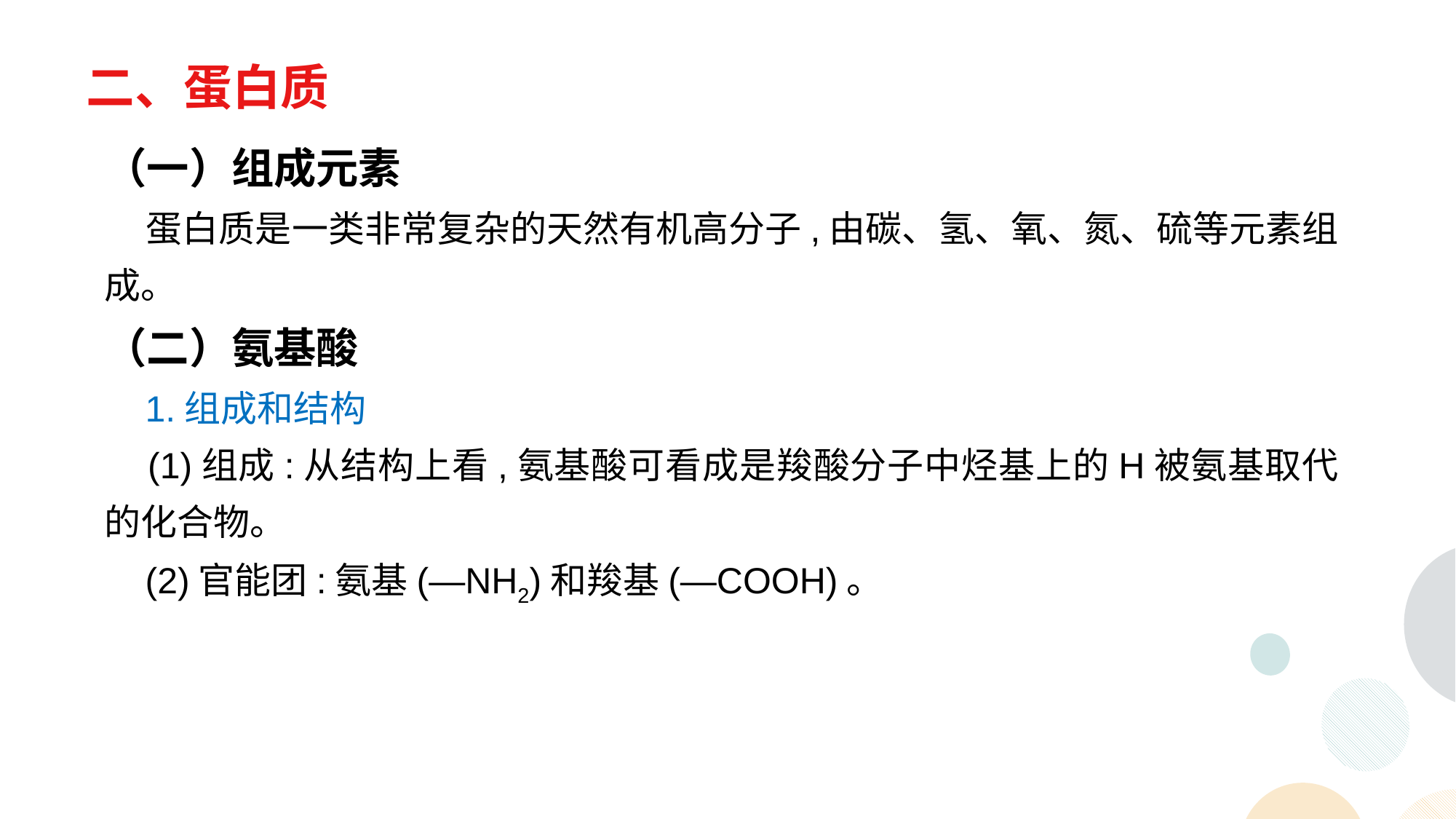

二、蛋白质
（一）组成元素
    蛋白质是一类非常复杂的天然有机高分子,由碳、氢、氧、氮、硫等元素组成。
（二）氨基酸
    1.组成和结构
    (1)组成:从结构上看,氨基酸可看成是羧酸分子中烃基上的H被氨基取代的化合物。
    (2)官能团:氨基(—NH2)和羧基(—COOH)。